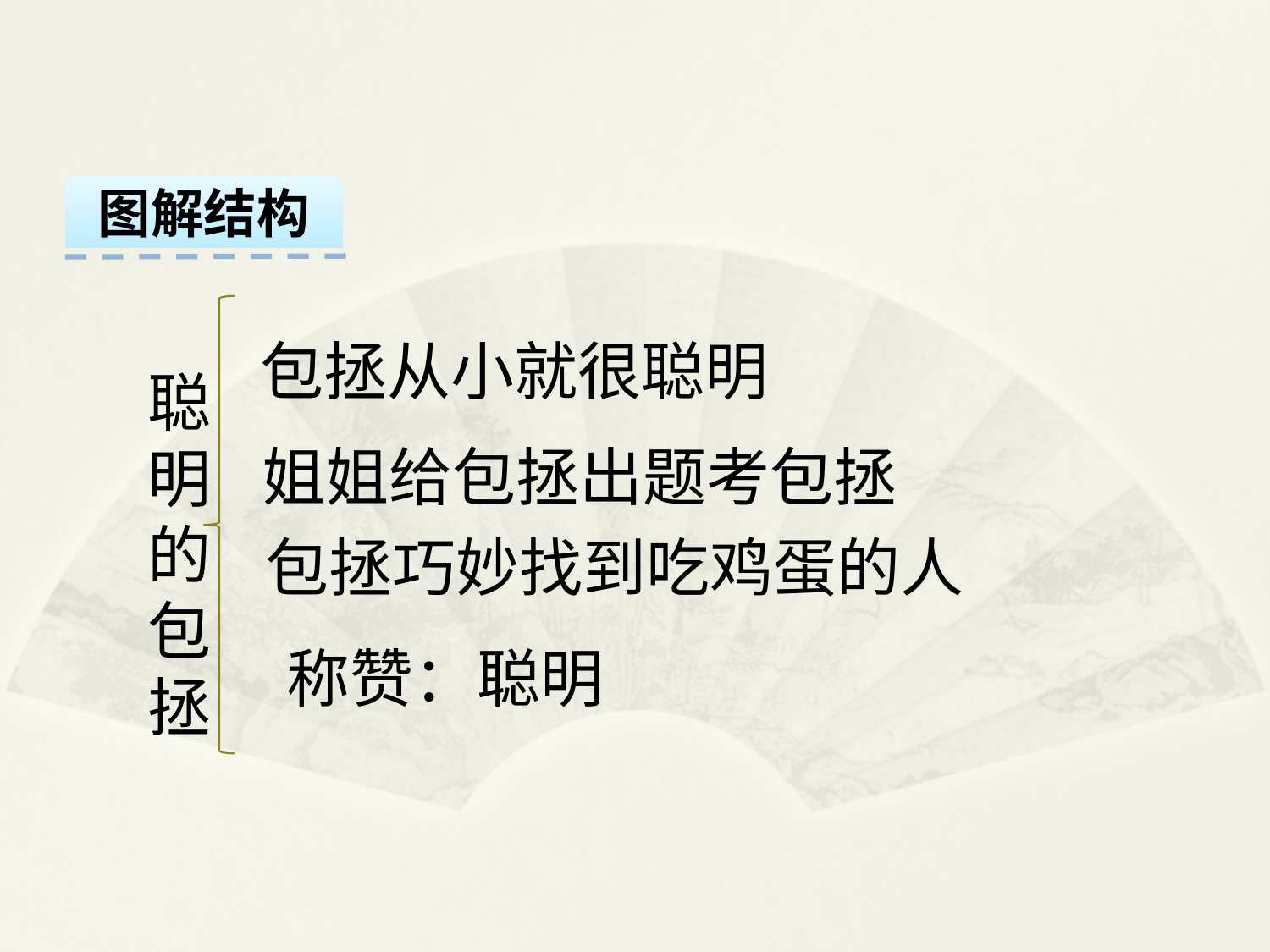

图解结构

包拯从小就很聪明
聪明的包拯
姐姐给包拯出题考包拯
包拯巧妙找到吃鸡蛋的人
称赞：聪明